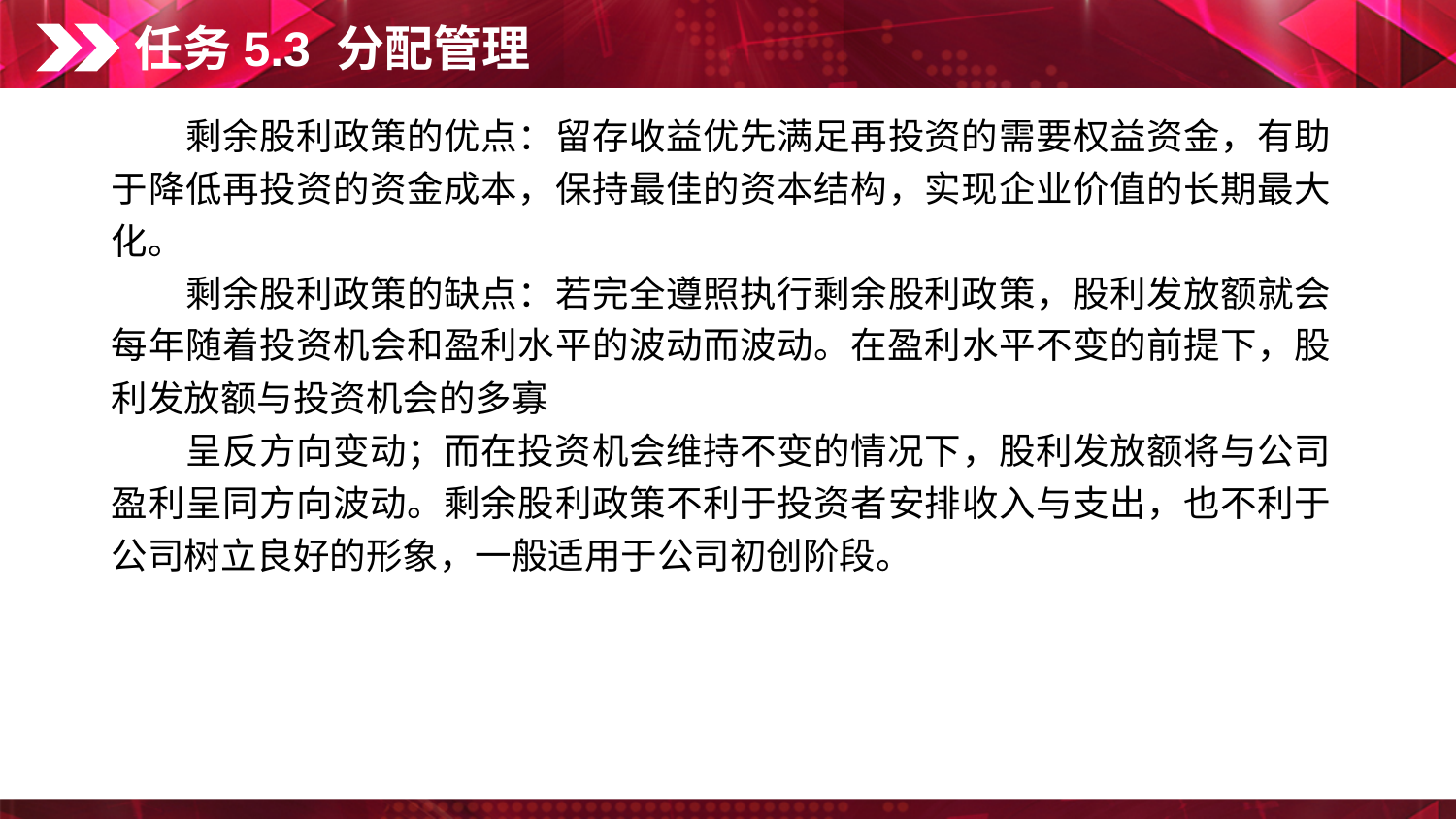

任务5.3 分配管理

　　剩余股利政策的优点：留存收益优先满足再投资的需要权益资金，有助于降低再投资的资金成本，保持最佳的资本结构，实现企业价值的长期最大化。
　　剩余股利政策的缺点：若完全遵照执行剩余股利政策，股利发放额就会每年随着投资机会和盈利水平的波动而波动。在盈利水平不变的前提下，股利发放额与投资机会的多寡
　　呈反方向变动；而在投资机会维持不变的情况下，股利发放额将与公司盈利呈同方向波动。剩余股利政策不利于投资者安排收入与支出，也不利于公司树立良好的形象，一般适用于公司初创阶段。